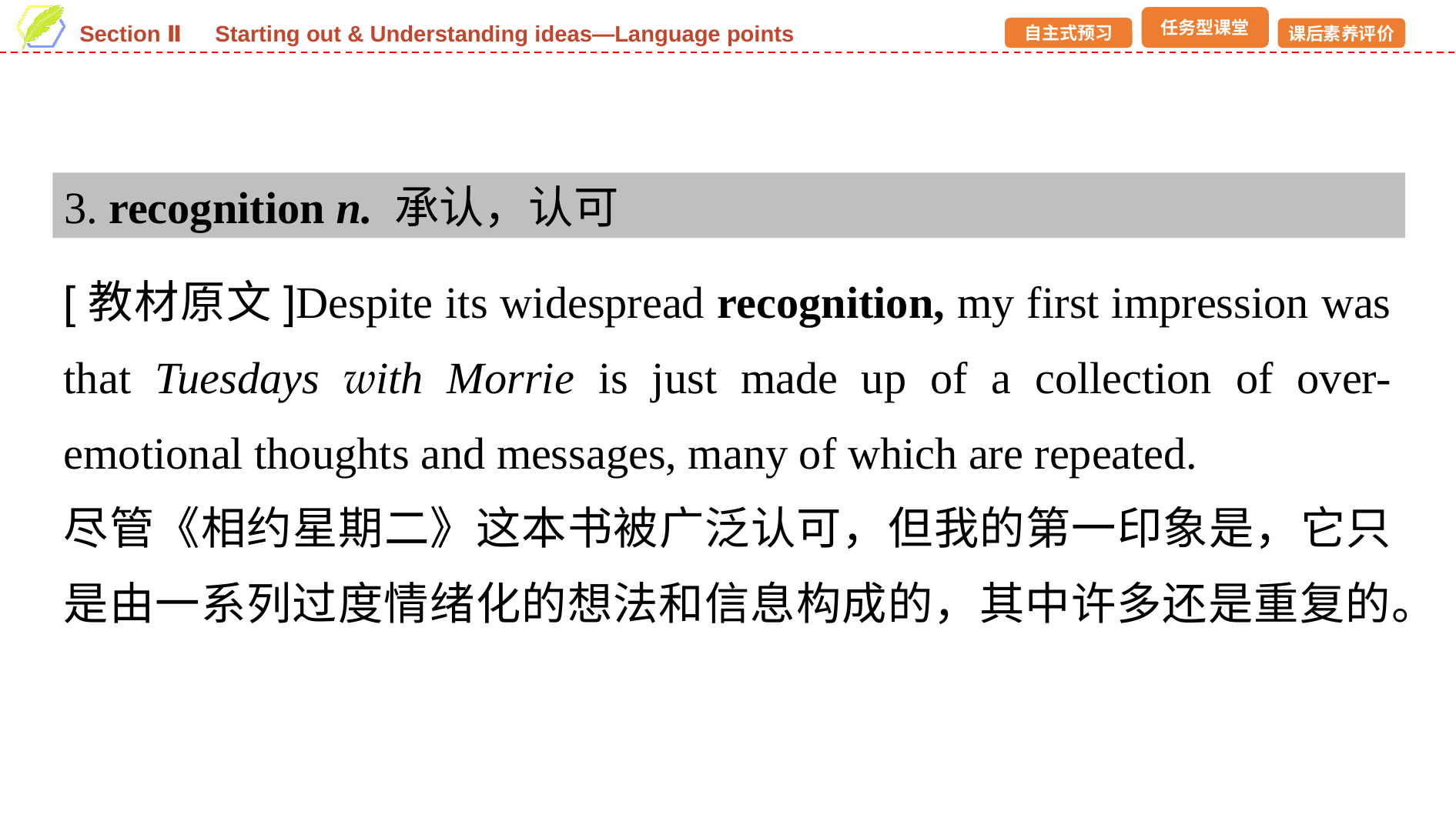

3. recognition n. 承认，认可
[教材原文]Despite its widespread recognition, my first impression was that Tuesdays with Morrie is just made up of a collection of over-emotional thoughts and messages, many of which are repeated.
尽管《相约星期二》这本书被广泛认可，但我的第一印象是，它只是由一系列过度情绪化的想法和信息构成的，其中许多还是重复的。